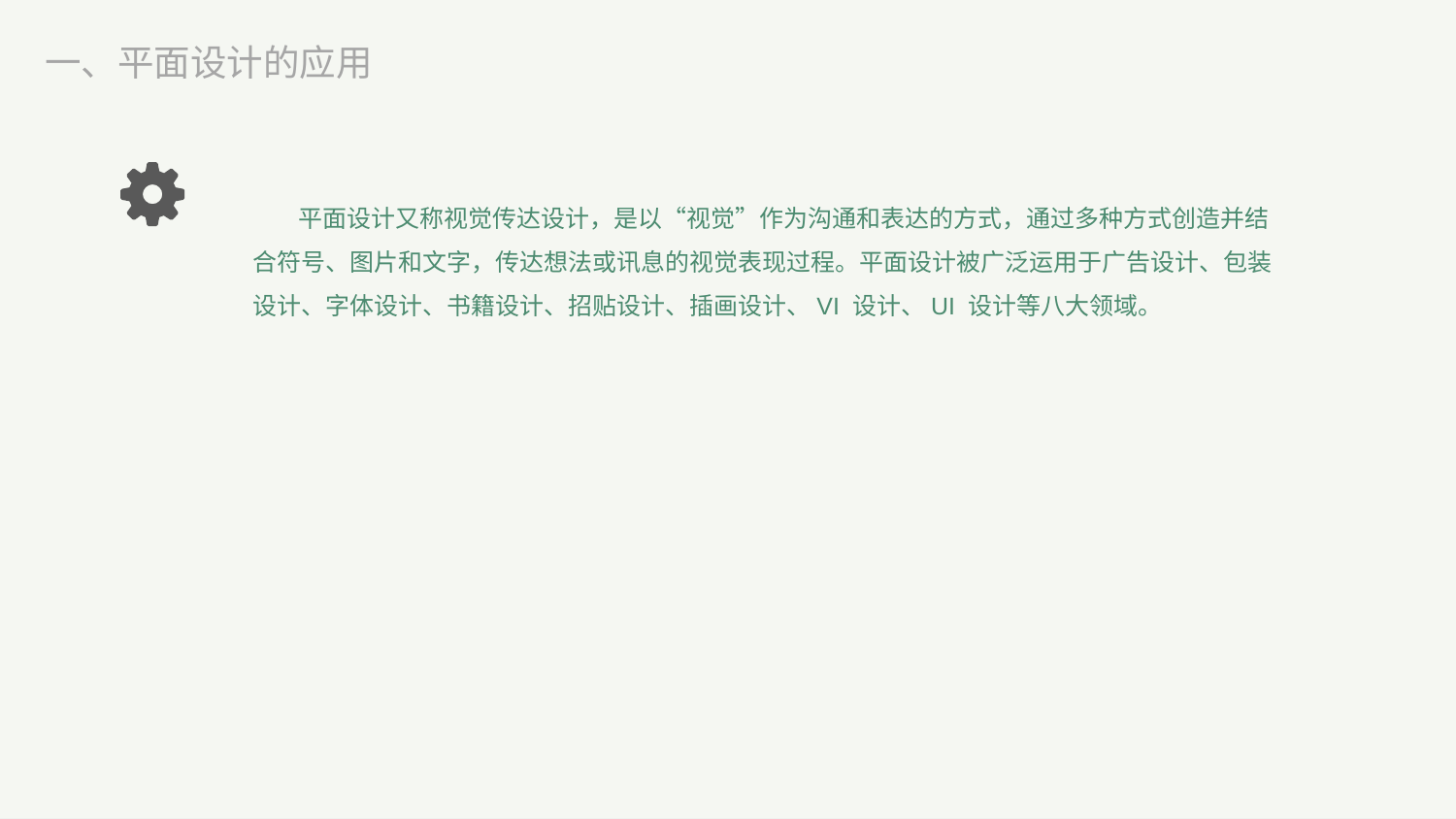

一、平面设计的应用

平面设计又称视觉传达设计，是以“视觉”作为沟通和表达的方式，通过多种方式创造并结合符号、图片和文字，传达想法或讯息的视觉表现过程。平面设计被广泛运用于广告设计、包装设计、字体设计、书籍设计、招贴设计、插画设计、VI 设计、UI 设计等八大领域。